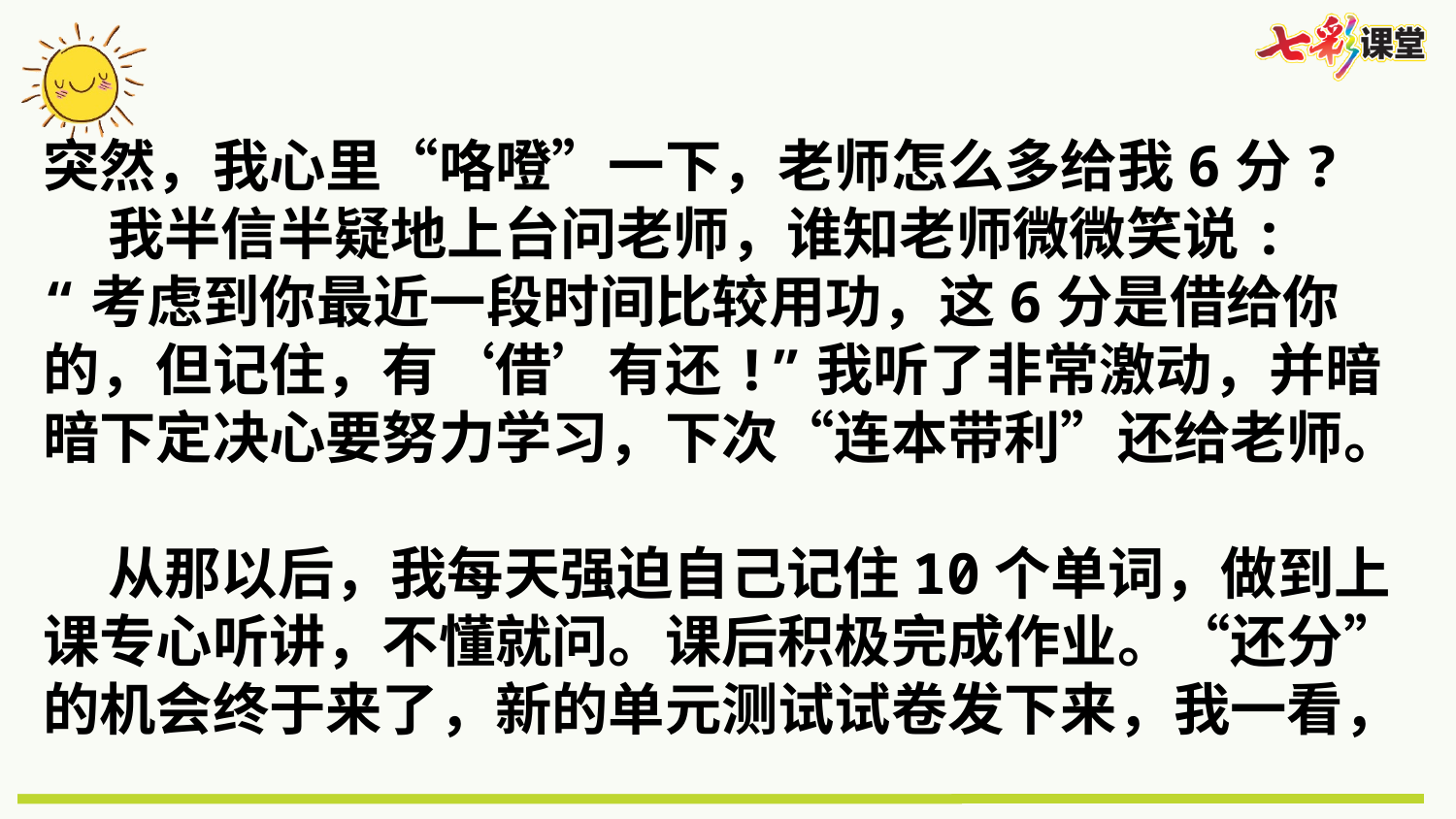

突然，我心里“咯噔”一下，老师怎么多给我6分?
    我半信半疑地上台问老师，谁知老师微微笑说: “考虑到你最近一段时间比较用功，这6分是借给你的，但记住，有‘借’有还!”我听了非常激动，并暗暗下定决心要努力学习，下次“连本带利”还给老师。
    从那以后，我每天强迫自己记住10个单词，做到上课专心听讲，不懂就问。课后积极完成作业。“还分”的机会终于来了，新的单元测试试卷发下来，我一看，